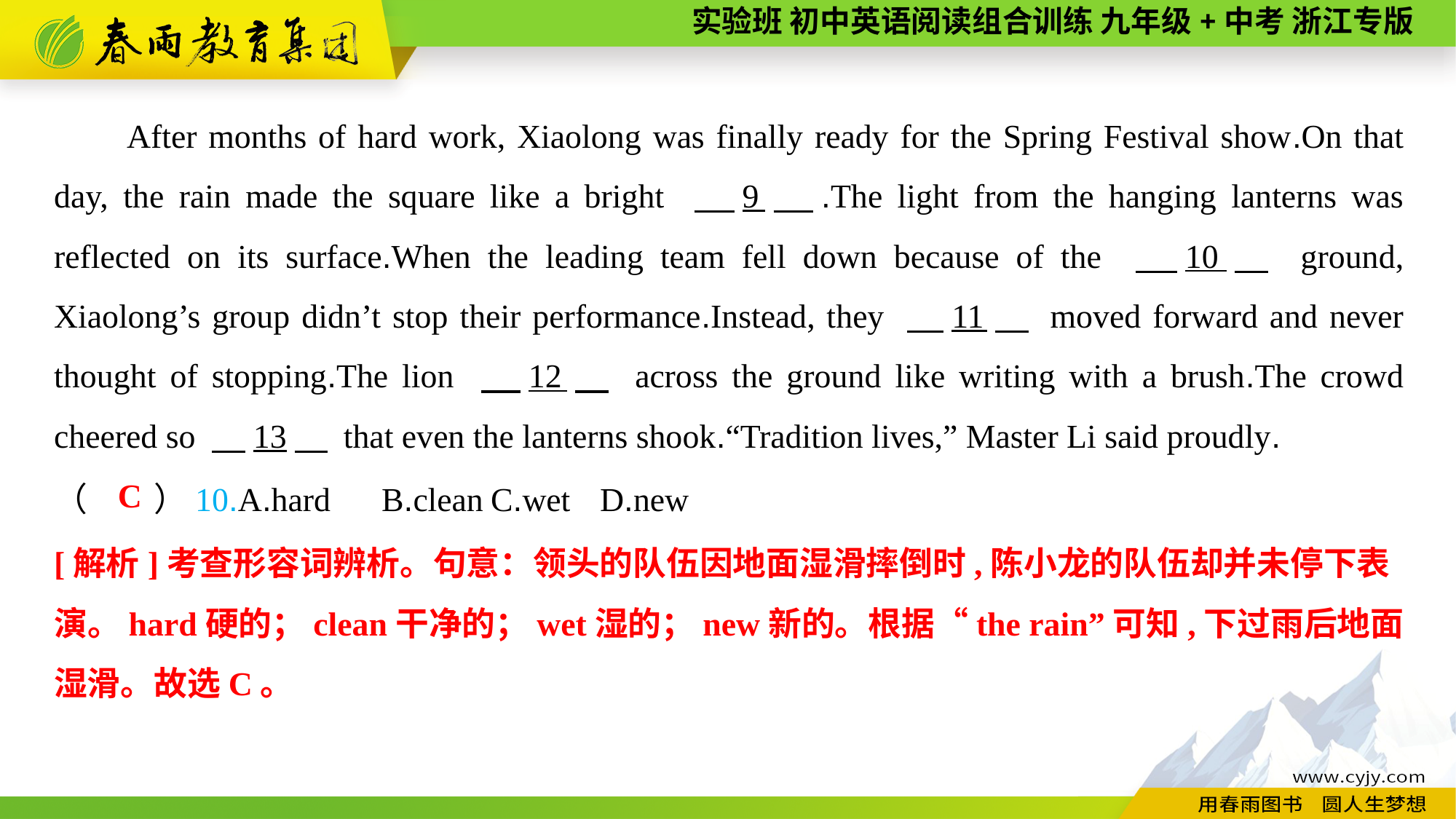

After months of hard work, Xiaolong was finally ready for the Spring Festival show.On that day, the rain made the square like a bright 　9　.The light from the hanging lanterns was reflected on its surface.When the leading team fell down because of the 　10　 ground, Xiaolong’s group didn’t stop their performance.Instead, they 　11　 moved forward and never thought of stopping.The lion 　12　 across the ground like writing with a brush.The crowd cheered so 　13　 that even the lanterns shook.“Tradition lives,” Master Li said proudly.
（　　）10.A.hard	B.clean	C.wet	D.new
C
[解析]考查形容词辨析。句意：领头的队伍因地面湿滑摔倒时,陈小龙的队伍却并未停下表
演。hard硬的；clean干净的；wet湿的；new新的。根据“the rain”可知,下过雨后地面湿滑。故选C。